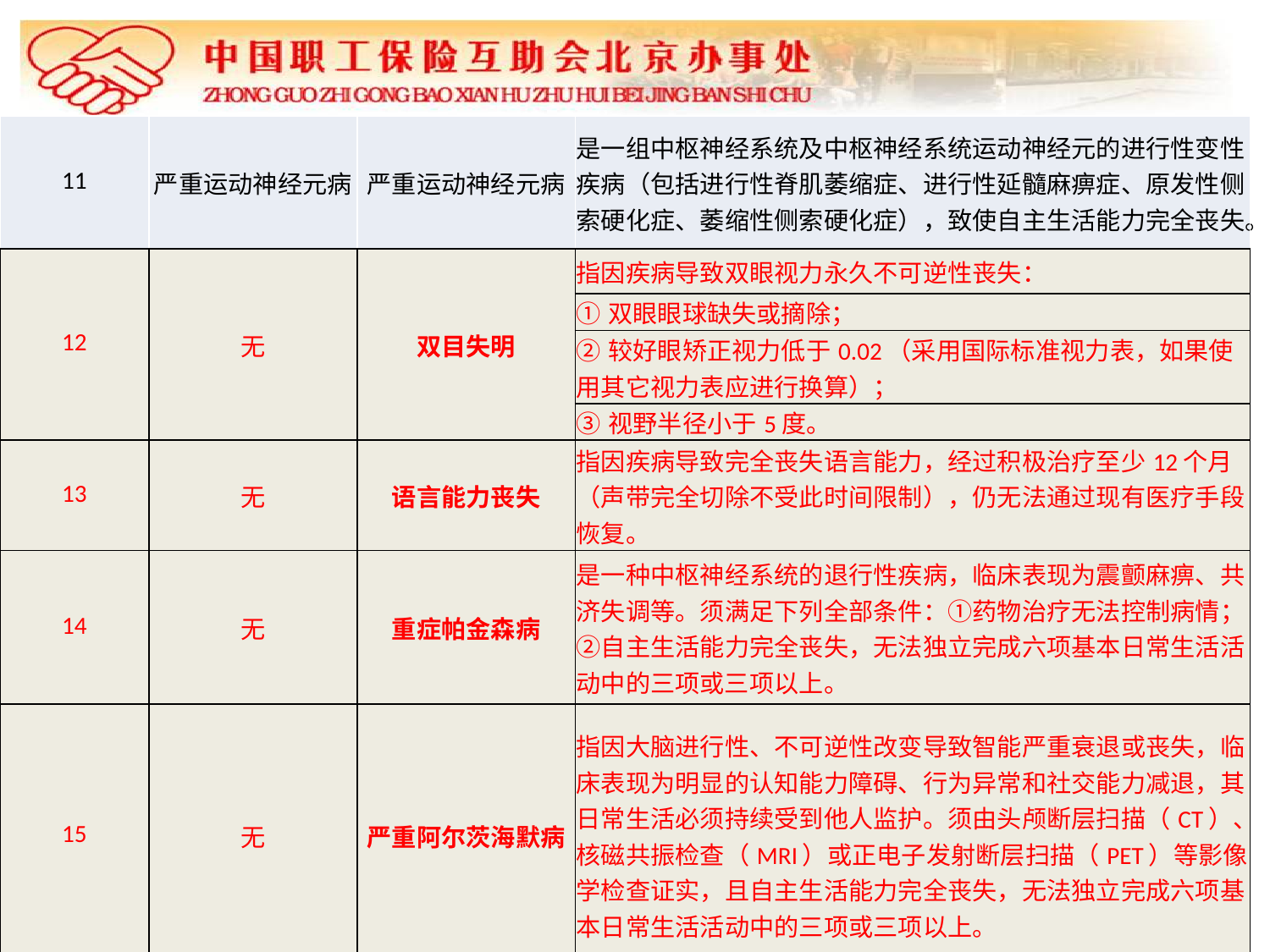

| 11 | 严重运动神经元病 | 严重运动神经元病 | 是一组中枢神经系统及中枢神经系统运动神经元的进行性变性疾病（包括进行性脊肌萎缩症、进行性延髓麻痹症、原发性侧索硬化症、萎缩性侧索硬化症），致使自主生活能力完全丧失。 |
| --- | --- | --- | --- |
| 12 | 无 | 双目失明 | 指因疾病导致双眼视力永久不可逆性丧失： |
|  |  |  | ①双眼眼球缺失或摘除； |
|  |  |  | ②较好眼矫正视力低于0.02（采用国际标准视力表，如果使用其它视力表应进行换算）； |
|  |  |  | ③视野半径小于5度。 |
| 13 | 无 | 语言能力丧失 | 指因疾病导致完全丧失语言能力，经过积极治疗至少12个月（声带完全切除不受此时间限制），仍无法通过现有医疗手段恢复。 |
| 14 | 无 | 重症帕金森病 | 是一种中枢神经系统的退行性疾病，临床表现为震颤麻痹、共济失调等。须满足下列全部条件：①药物治疗无法控制病情；②自主生活能力完全丧失，无法独立完成六项基本日常生活活动中的三项或三项以上。 |
| 15 | 无 | 严重阿尔茨海默病 | 指因大脑进行性、不可逆性改变导致智能严重衰退或丧失，临床表现为明显的认知能力障碍、行为异常和社交能力减退，其日常生活必须持续受到他人监护。须由头颅断层扫描（CT）、核磁共振检查（MRI）或正电子发射断层扫描（PET）等影像学检查证实，且自主生活能力完全丧失，无法独立完成六项基本日常生活活动中的三项或三项以上。 |